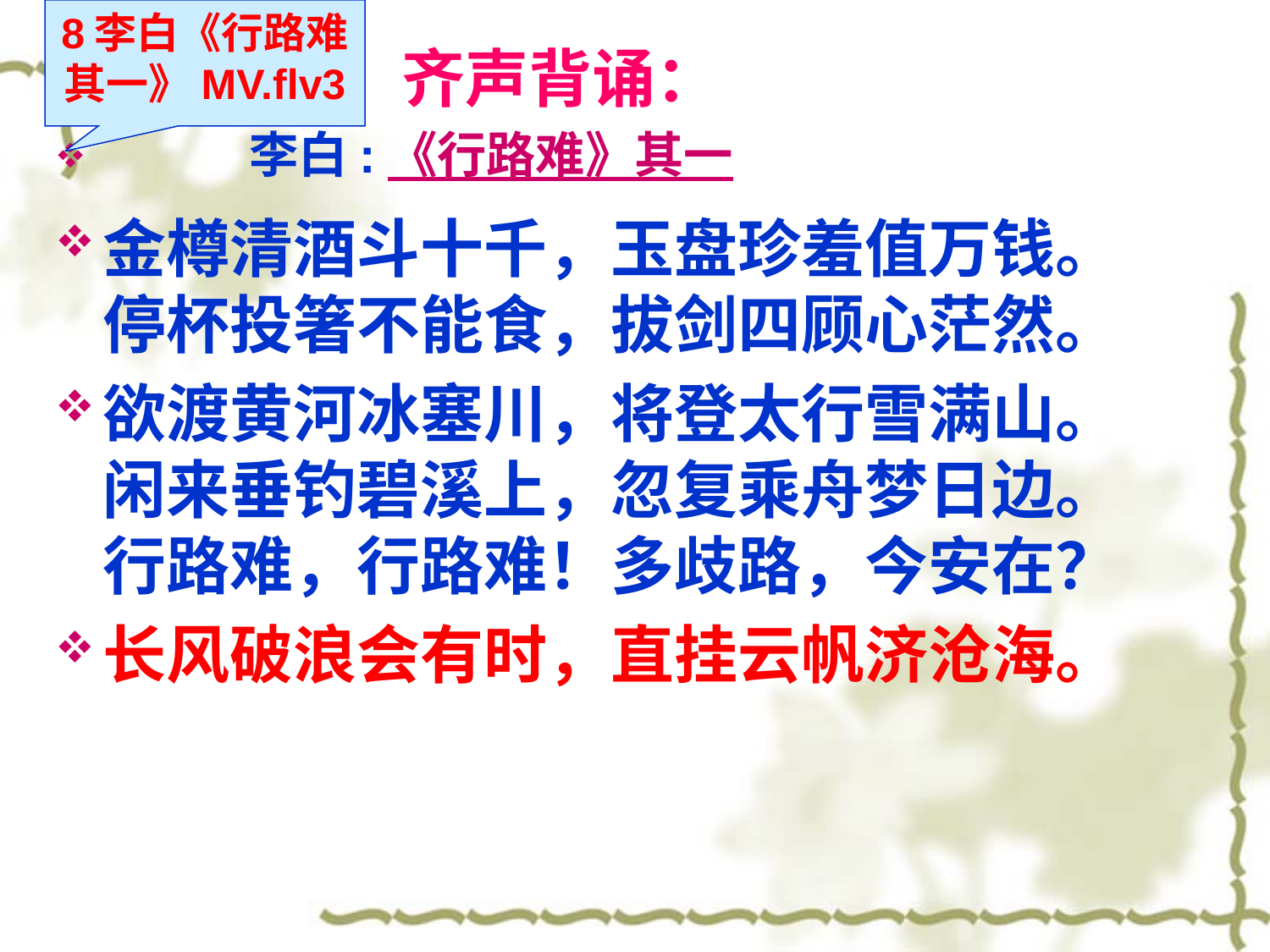

8李白《行路难其一》MV.flv3
                    齐声背诵：
            李白:《行路难》其一
金樽清酒斗十千，玉盘珍羞值万钱。
停杯投箸不能食，拔剑四顾心茫然。
欲渡黄河冰塞川，将登太行雪满山。
闲来垂钓碧溪上，忽复乘舟梦日边。
行路难，行路难！多歧路，今安在？
长风破浪会有时，直挂云帆济沧海。